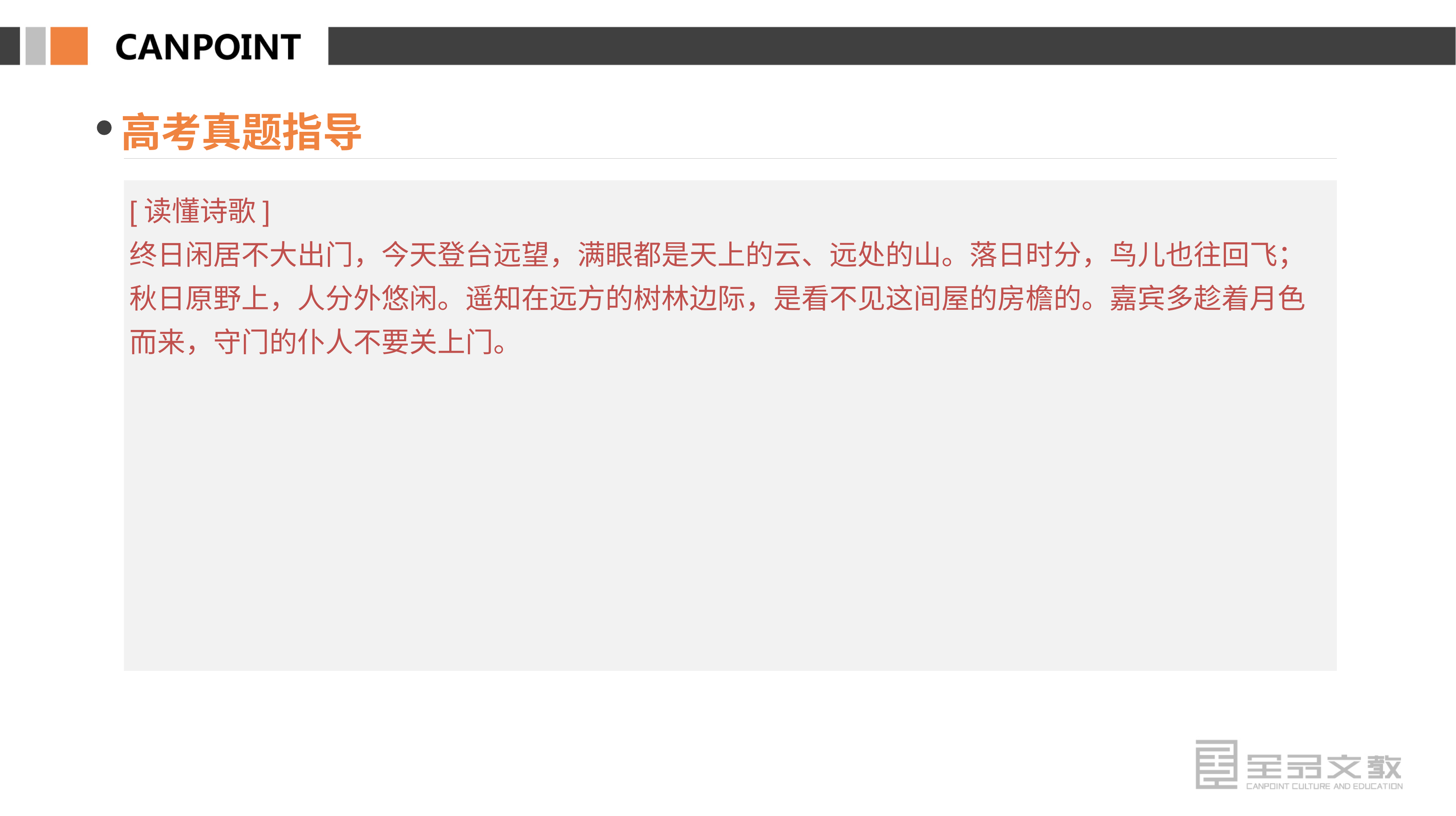

高考真题指导

[读懂诗歌]
终日闲居不大出门，今天登台远望，满眼都是天上的云、远处的山。落日时分，鸟儿也往回飞；秋日原野上，人分外悠闲。遥知在远方的树林边际，是看不见这间屋的房檐的。嘉宾多趁着月色而来，守门的仆人不要关上门。